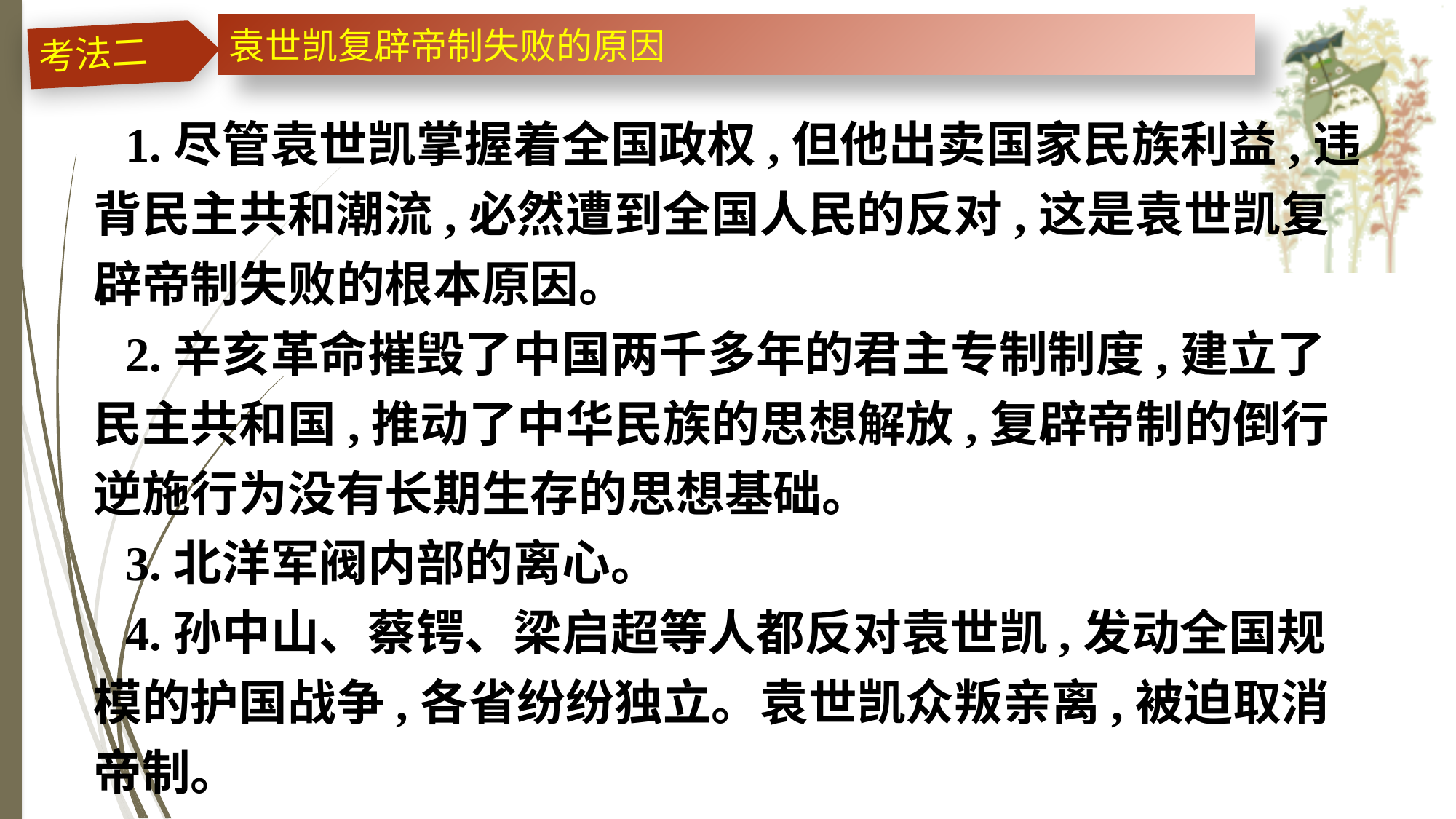

袁世凯复辟帝制失败的原因
考法二
1.尽管袁世凯掌握着全国政权,但他出卖国家民族利益,违背民主共和潮流,必然遭到全国人民的反对,这是袁世凯复辟帝制失败的根本原因。
2.辛亥革命摧毁了中国两千多年的君主专制制度,建立了民主共和国,推动了中华民族的思想解放,复辟帝制的倒行逆施行为没有长期生存的思想基础。
3.北洋军阀内部的离心。
4.孙中山、蔡锷、梁启超等人都反对袁世凯,发动全国规模的护国战争,各省纷纷独立。袁世凯众叛亲离,被迫取消帝制。